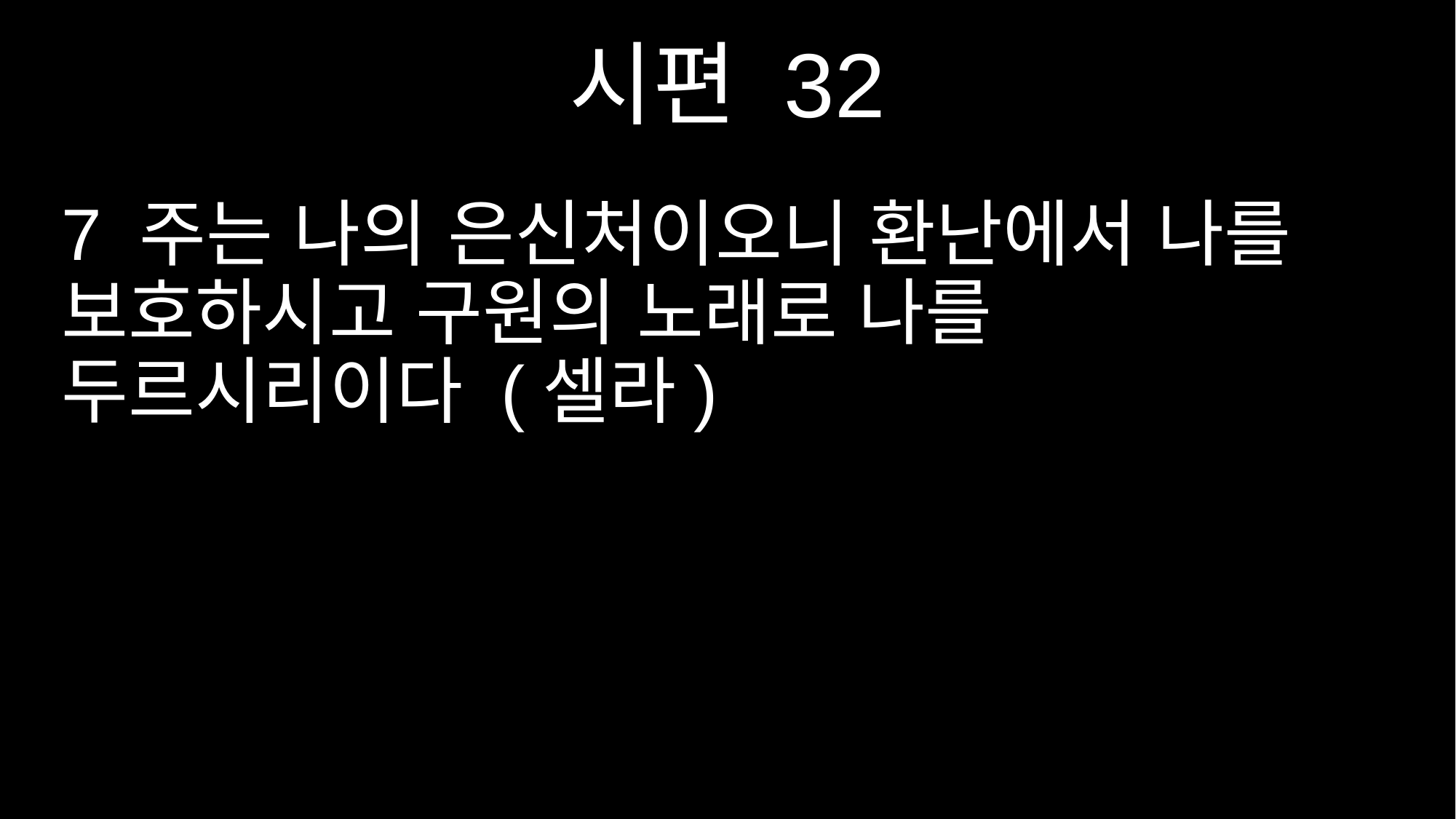

시편 32
7 주는 나의 은신처이오니 환난에서 나를 보호하시고 구원의 노래로 나를 두르시리이다 (셀라)